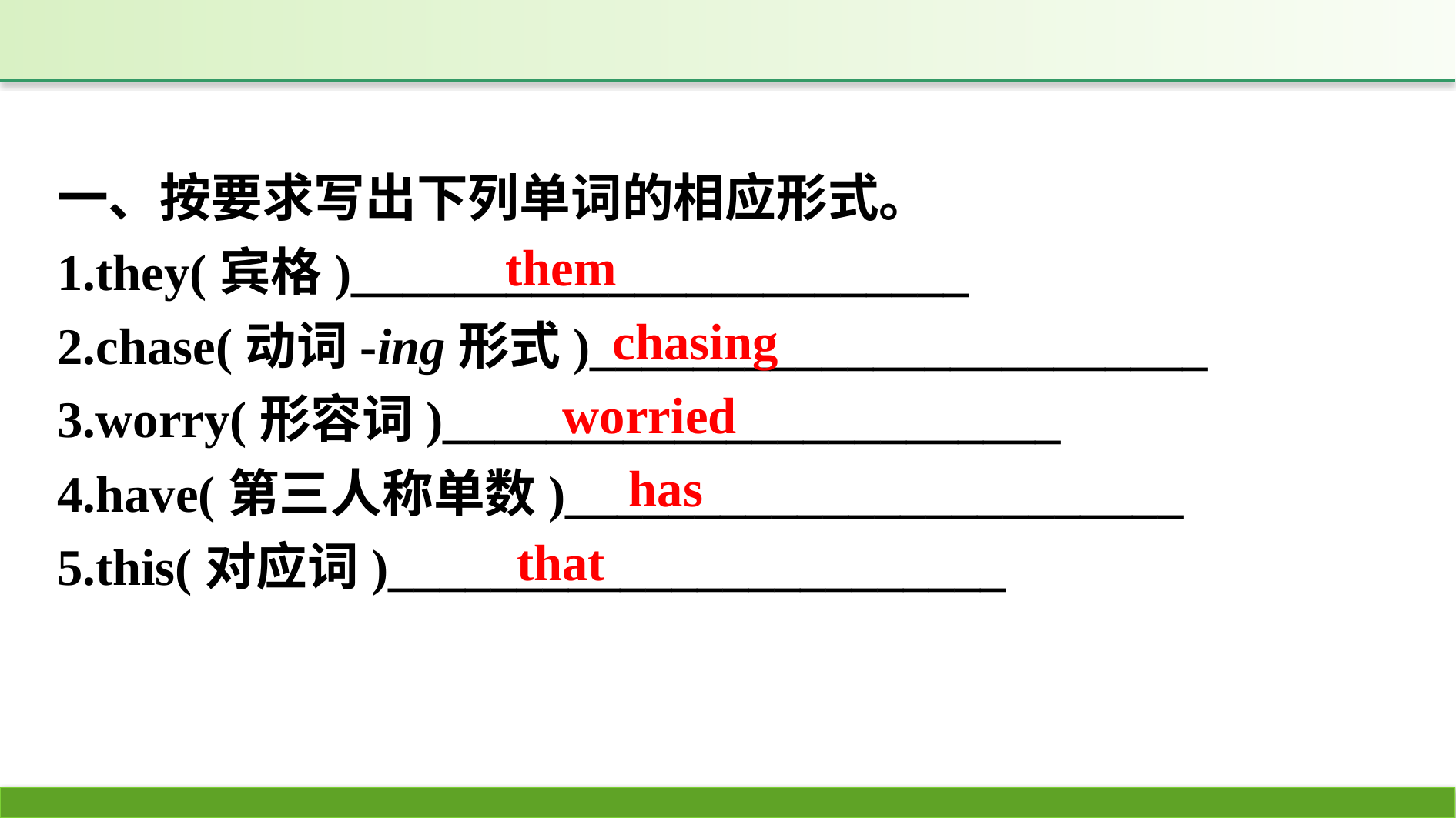

一、按要求写出下列单词的相应形式。
1.they(宾格)________________________
2.chase(动词-ing形式)________________________
3.worry(形容词)________________________
4.have(第三人称单数)________________________
5.this(对应词)________________________
them
chasing
worried
has
that